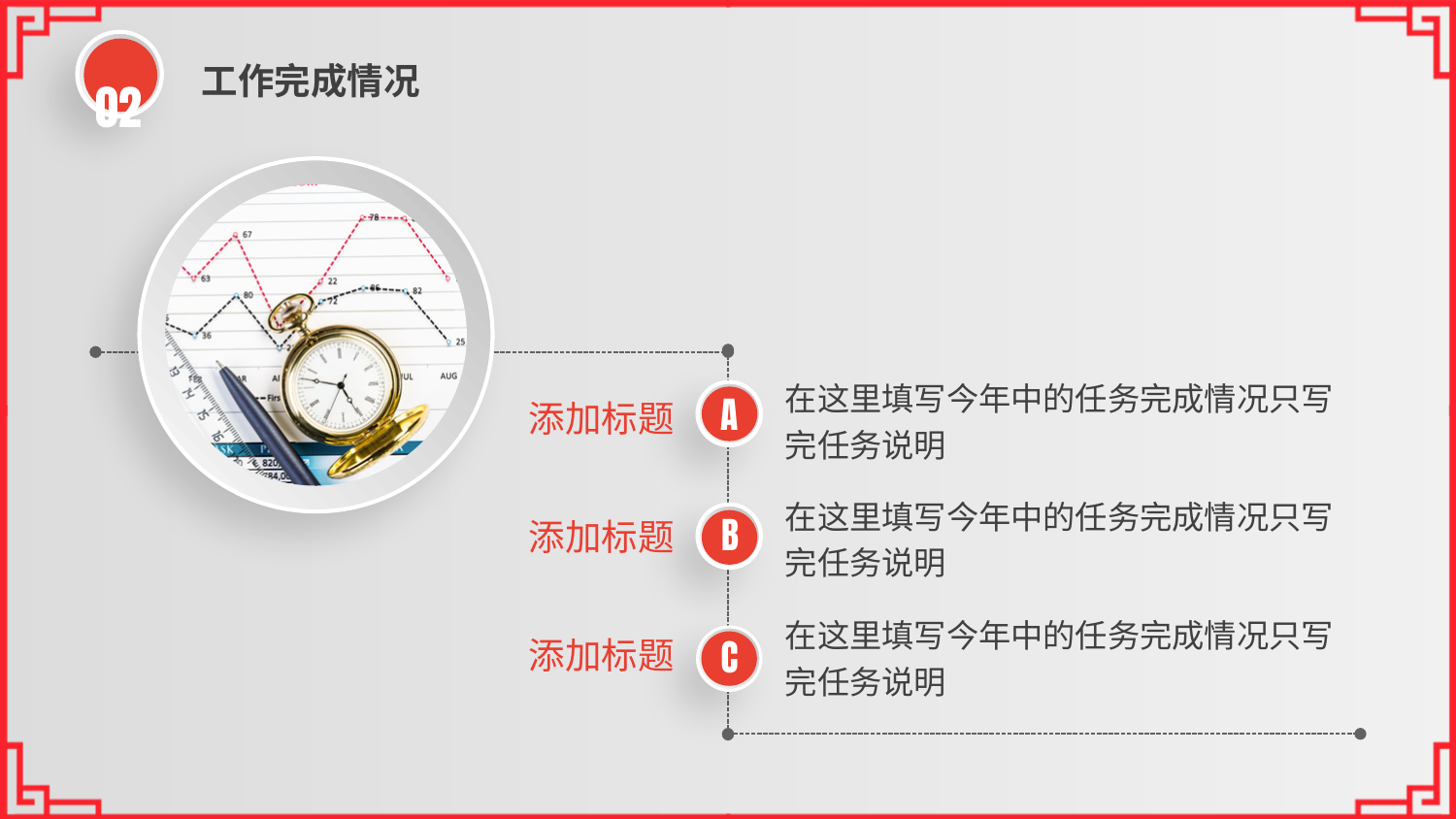

02

工作完成情况

在这里填写今年中的任务完成情况只写完任务说明

A

添加标题
在这里填写今年中的任务完成情况只写完任务说明

B
添加标题

在这里填写今年中的任务完成情况只写完任务说明
添加标题

C